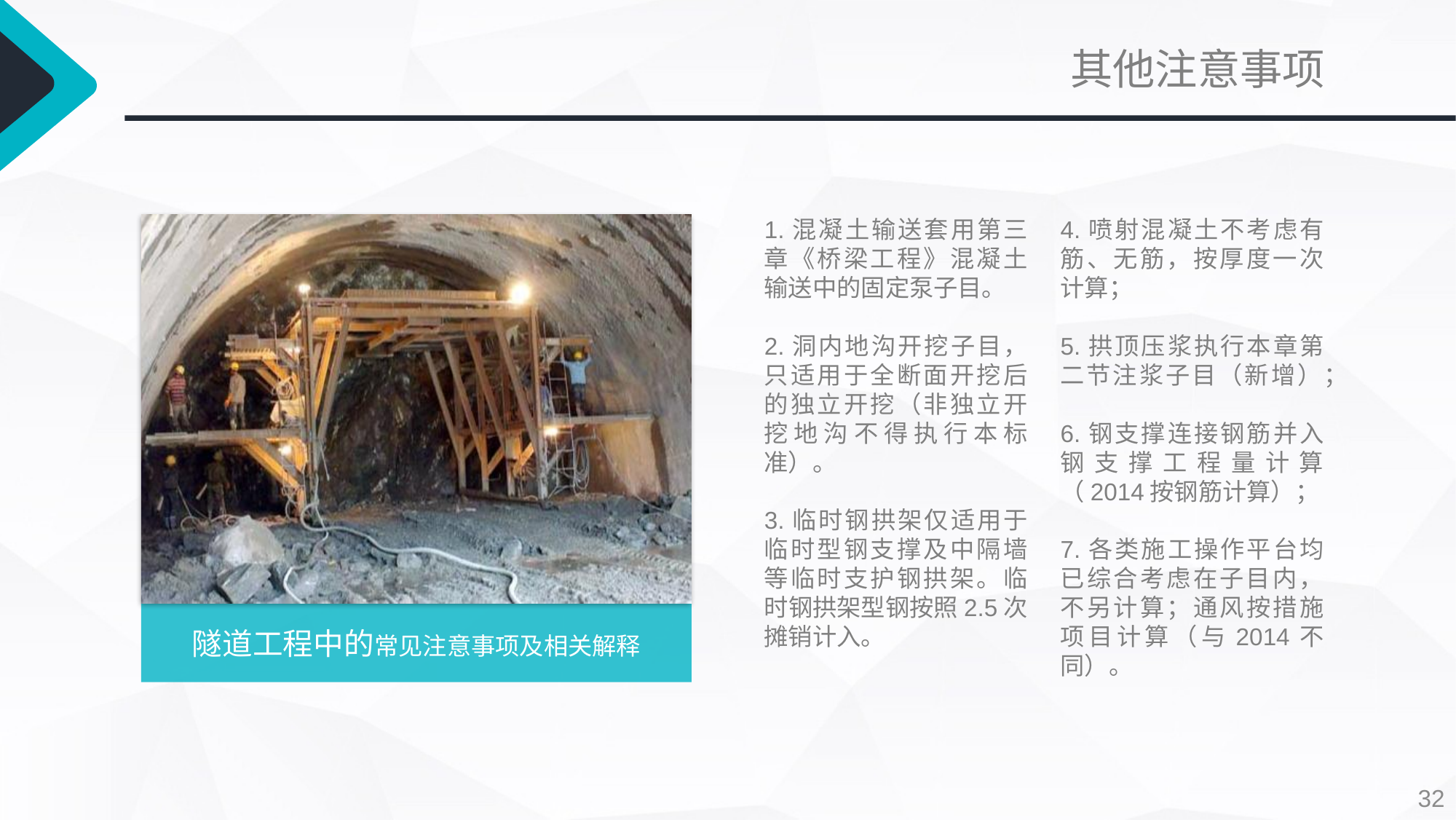

其他注意事项

1.混凝土输送套用第三章《桥梁工程》混凝土输送中的固定泵子目。

2.洞内地沟开挖子目，只适用于全断面开挖后的独立开挖（非独立开挖地沟不得执行本标准）。

3.临时钢拱架仅适用于临时型钢支撑及中隔墙等临时支护钢拱架。临时钢拱架型钢按照2.5次摊销计入。

4.喷射混凝土不考虑有筋、无筋，按厚度一次计算；

5.拱顶压浆执行本章第二节注浆子目（新增）；

6.钢支撑连接钢筋并入钢支撑工程量计算（2014按钢筋计算）；

7.各类施工操作平台均已综合考虑在子目内，不另计算；通风按措施项目计算（与2014不同）。

隧道工程中的常见注意事项及相关解释
32